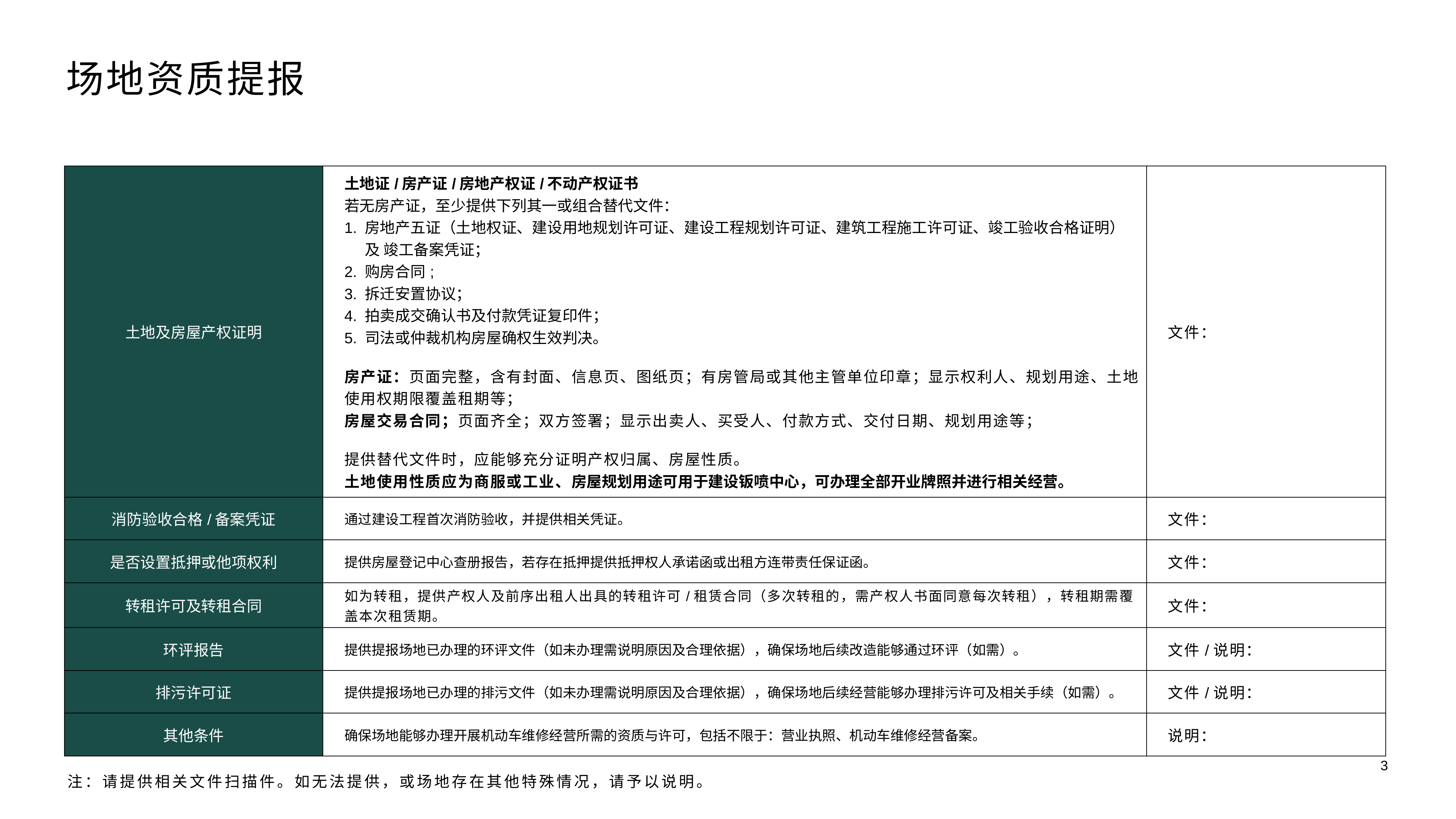

场地资质提报
| 土地及房屋产权证明 | 土地证/房产证/房地产权证/不动产权证书 若无房产证，至少提供下列其一或组合替代文件： 房地产五证（土地权证、建设用地规划许可证、建设工程规划许可证、建筑工程施工许可证、竣工验收合格证明） 及 竣工备案凭证； 购房合同; 拆迁安置协议； 拍卖成交确认书及付款凭证复印件； 司法或仲裁机构房屋确权生效判决。 房产证：页面完整，含有封面、信息页、图纸页；有房管局或其他主管单位印章；显示权利人、规划用途、土地使用权期限覆盖租期等； 房屋交易合同；页面齐全；双方签署；显示出卖人、买受人、付款方式、交付日期、规划用途等； 提供替代文件时，应能够充分证明产权归属、房屋性质。 土地使用性质应为商服或工业、房屋规划用途可用于建设钣喷中心，可办理全部开业牌照并进行相关经营。 | 文件： |
| --- | --- | --- |
| 消防验收合格/备案凭证 | 通过建设工程首次消防验收，并提供相关凭证。 | 文件： |
| 是否设置抵押或他项权利 | 提供房屋登记中心查册报告，若存在抵押提供抵押权人承诺函或出租方连带责任保证函。 | 文件： |
| 转租许可及转租合同 | 如为转租，提供产权人及前序出租人出具的转租许可/租赁合同（多次转租的，需产权人书面同意每次转租），转租期需覆盖本次租赁期。 | 文件： |
| 环评报告 | 提供提报场地已办理的环评文件（如未办理需说明原因及合理依据），确保场地后续改造能够通过环评（如需）。 | 文件/说明： |
| 排污许可证 | 提供提报场地已办理的排污文件（如未办理需说明原因及合理依据），确保场地后续经营能够办理排污许可及相关手续（如需）。 | 文件/说明： |
| 其他条件 | 确保场地能够办理开展机动车维修经营所需的资质与许可，包括不限于：营业执照、机动车维修经营备案。 | 说明： |
3
注：请提供相关文件扫描件。如无法提供，或场地存在其他特殊情况，请予以说明。